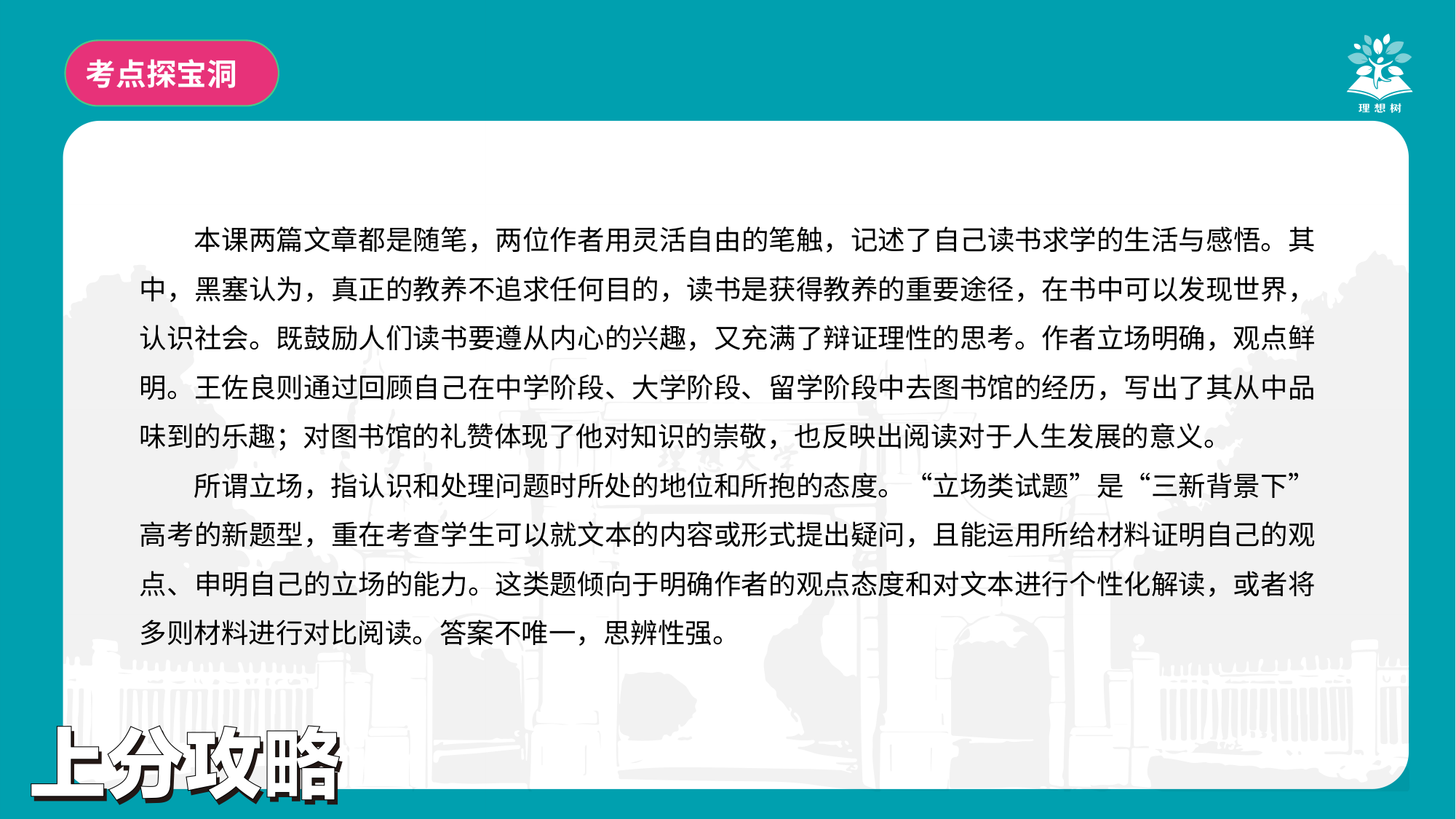

考点探宝洞
本课两篇文章都是随笔，两位作者用灵活自由的笔触，记述了自己读书求学的生活与感悟。其中，黑塞认为，真正的教养不追求任何目的，读书是获得教养的重要途径，在书中可以发现世界，认识社会。既鼓励人们读书要遵从内心的兴趣，又充满了辩证理性的思考。作者立场明确，观点鲜明。王佐良则通过回顾自己在中学阶段、大学阶段、留学阶段中去图书馆的经历，写出了其从中品味到的乐趣；对图书馆的礼赞体现了他对知识的崇敬，也反映出阅读对于人生发展的意义。
所谓立场，指认识和处理问题时所处的地位和所抱的态度。“立场类试题”是“三新背景下”高考的新题型，重在考查学生可以就文本的内容或形式提出疑问，且能运用所给材料证明自己的观点、申明自己的立场的能力。这类题倾向于明确作者的观点态度和对文本进行个性化解读，或者将多则材料进行对比阅读。答案不唯一，思辨性强。